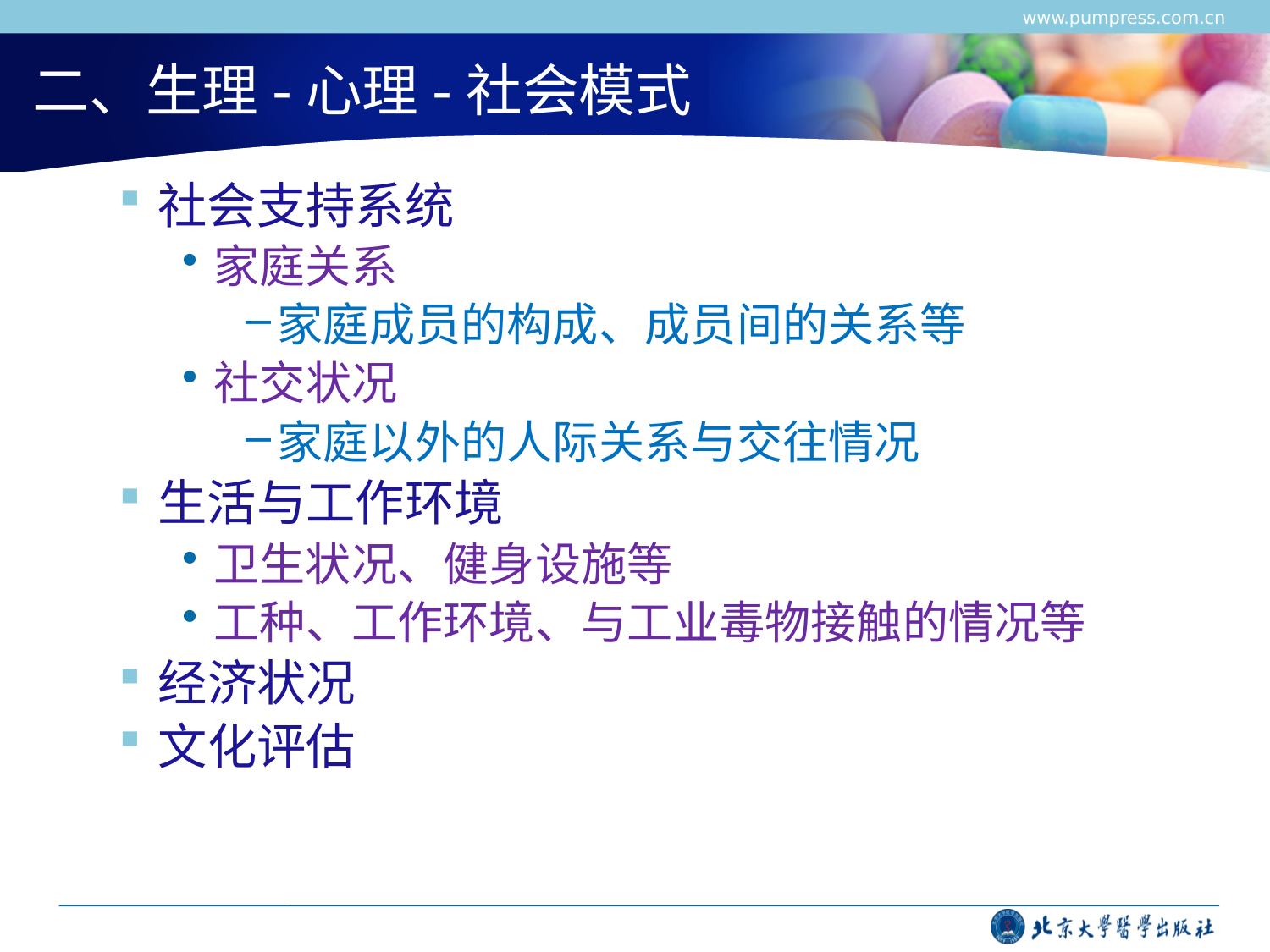

www.pumpress.com.cn
# 二、生理-心理-社会模式
社会支持系统
家庭关系
家庭成员的构成、成员间的关系等
社交状况
家庭以外的人际关系与交往情况
生活与工作环境
卫生状况、健身设施等
工种、工作环境、与工业毒物接触的情况等
经济状况
文化评估